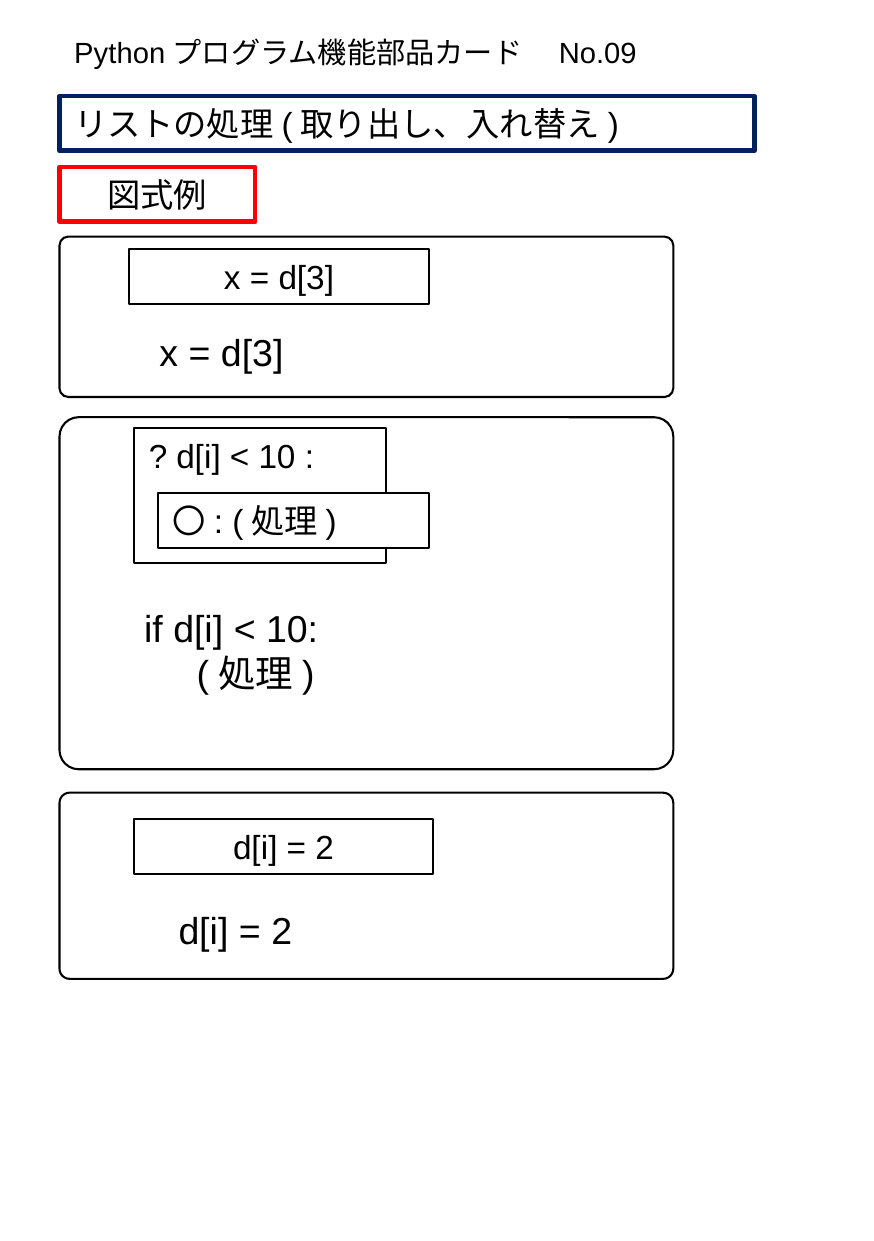

Pythonプログラム機能部品カード　No.09
リストの処理(取り出し、入れ替え)
図式例

x = d[3]
x = d[3]

? d[i] < 10 :

〇: (処理)
if d[i] < 10:
     (処理)

d[i] = 2
d[i] = 2